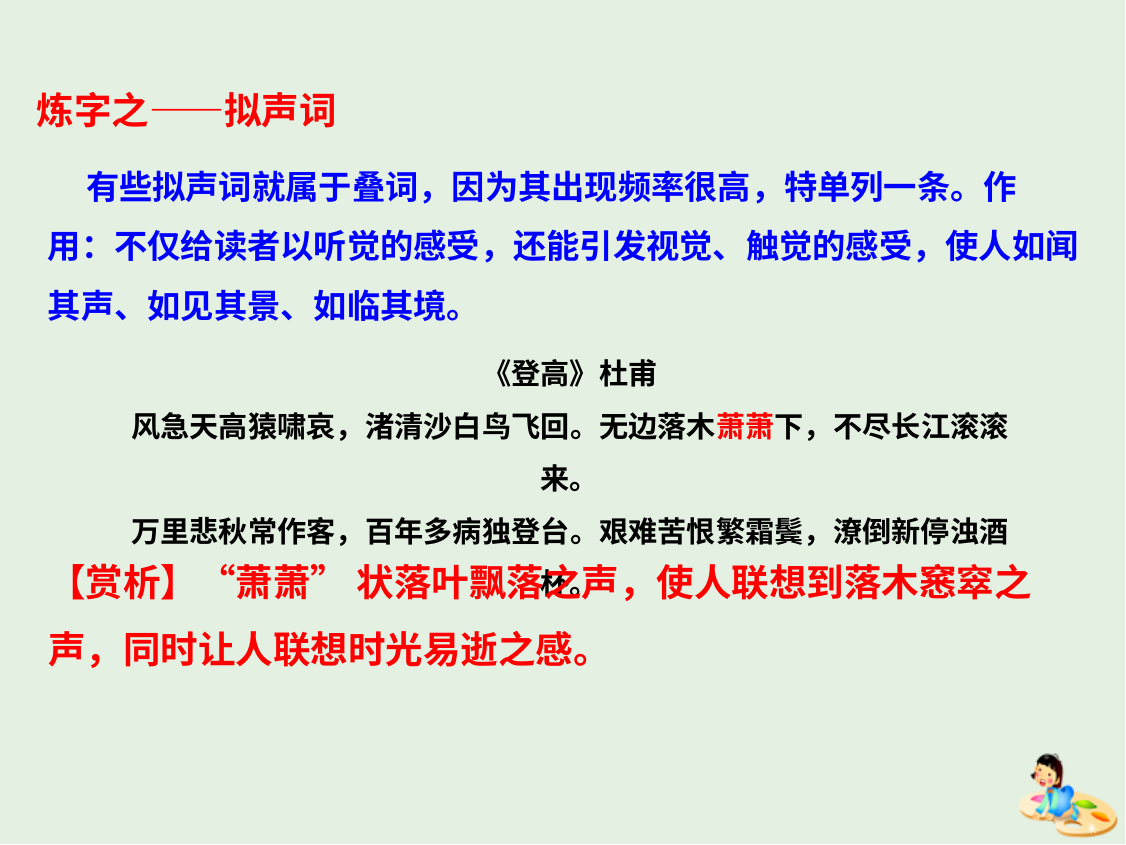

炼字之——拟声词
    有些拟声词就属于叠词，因为其出现频率很高，特单列一条。作用：不仅给读者以听觉的感受，还能引发视觉、触觉的感受，使人如闻其声、如见其景、如临其境。
《登高》杜甫
风急天高猿啸哀，渚清沙白鸟飞回。无边落木萧萧下，不尽长江滚滚来。
万里悲秋常作客，百年多病独登台。艰难苦恨繁霜鬓，潦倒新停浊酒杯。
【赏析】“萧萧” 状落叶飘落之声，使人联想到落木窸窣之声，同时让人联想时光易逝之感。